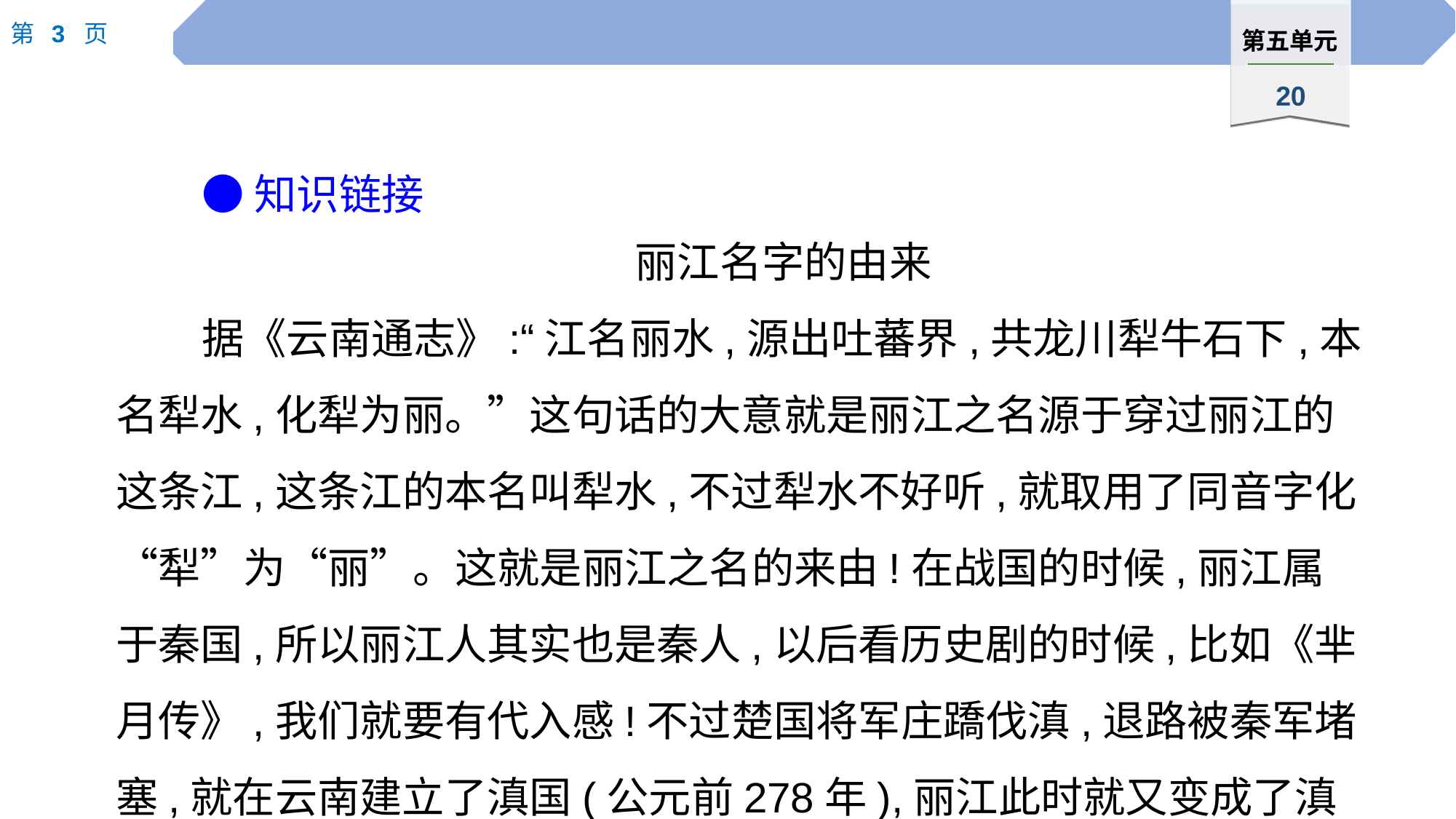

●知识链接
丽江名字的由来
据《云南通志》:“江名丽水,源出吐蕃界,共龙川犁牛石下,本名犁水,化犁为丽。”这句话的大意就是丽江之名源于穿过丽江的这条江,这条江的本名叫犁水,不过犁水不好听,就取用了同音字化“犁”为“丽”。这就是丽江之名的来由!在战国的时候,丽江属于秦国,所以丽江人其实也是秦人,以后看历史剧的时候,比如《芈月传》,我们就要有代入感!不过楚国将军庄蹻伐滇,退路被秦军堵塞,就在云南建立了滇国(公元前278年),丽江此时就又变成了滇国人。